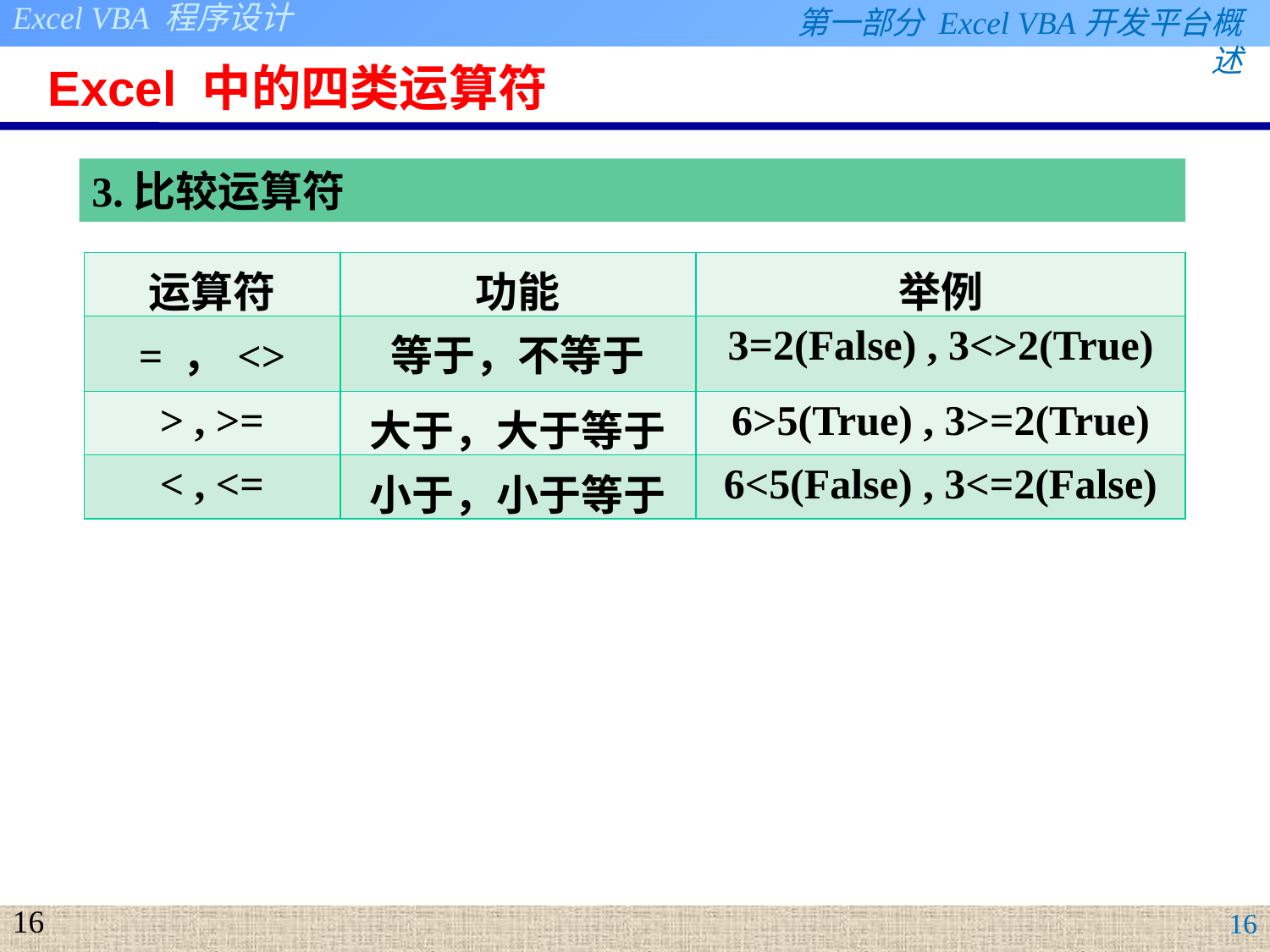

# Excel 中的四类运算符
3.比较运算符
| 运算符 | 功能 | 举例 |
| --- | --- | --- |
| = ，<> | 等于，不等于 | 3=2(False) , 3<>2(True) |
| > , >= | 大于，大于等于 | 6>5(True) , 3>=2(True) |
| < , <= | 小于，小于等于 | 6<5(False) , 3<=2(False) |
16